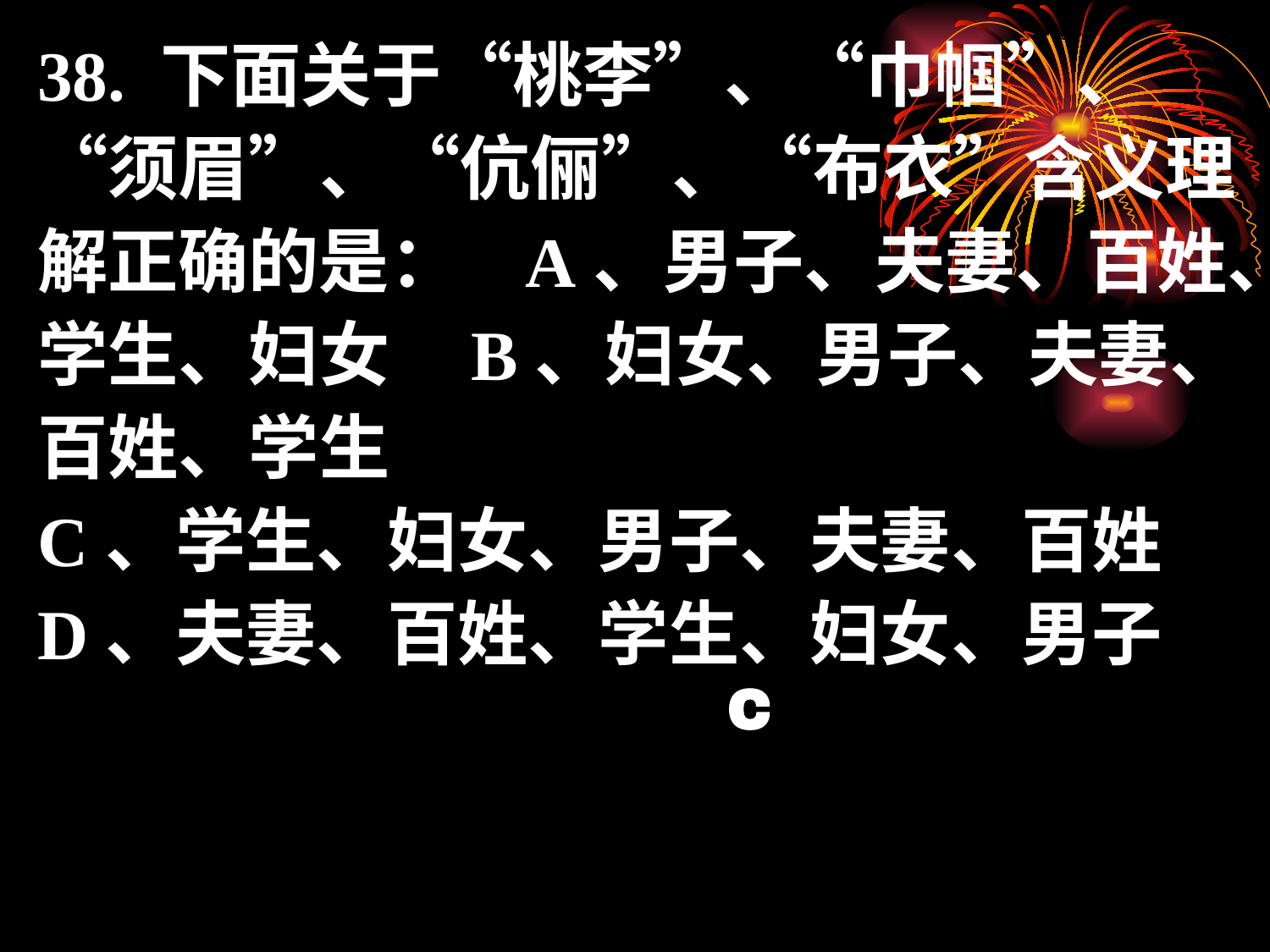

38. 下面关于“桃李”、“巾帼”、“须眉”、“伉俪”、“布衣”含义理解正确的是：   A、男子、夫妻、百姓、学生、妇女    B、妇女、男子、夫妻、百姓、学生
C、学生、妇女、男子、夫妻、百姓    D、夫妻、百姓、学生、妇女、男子
C